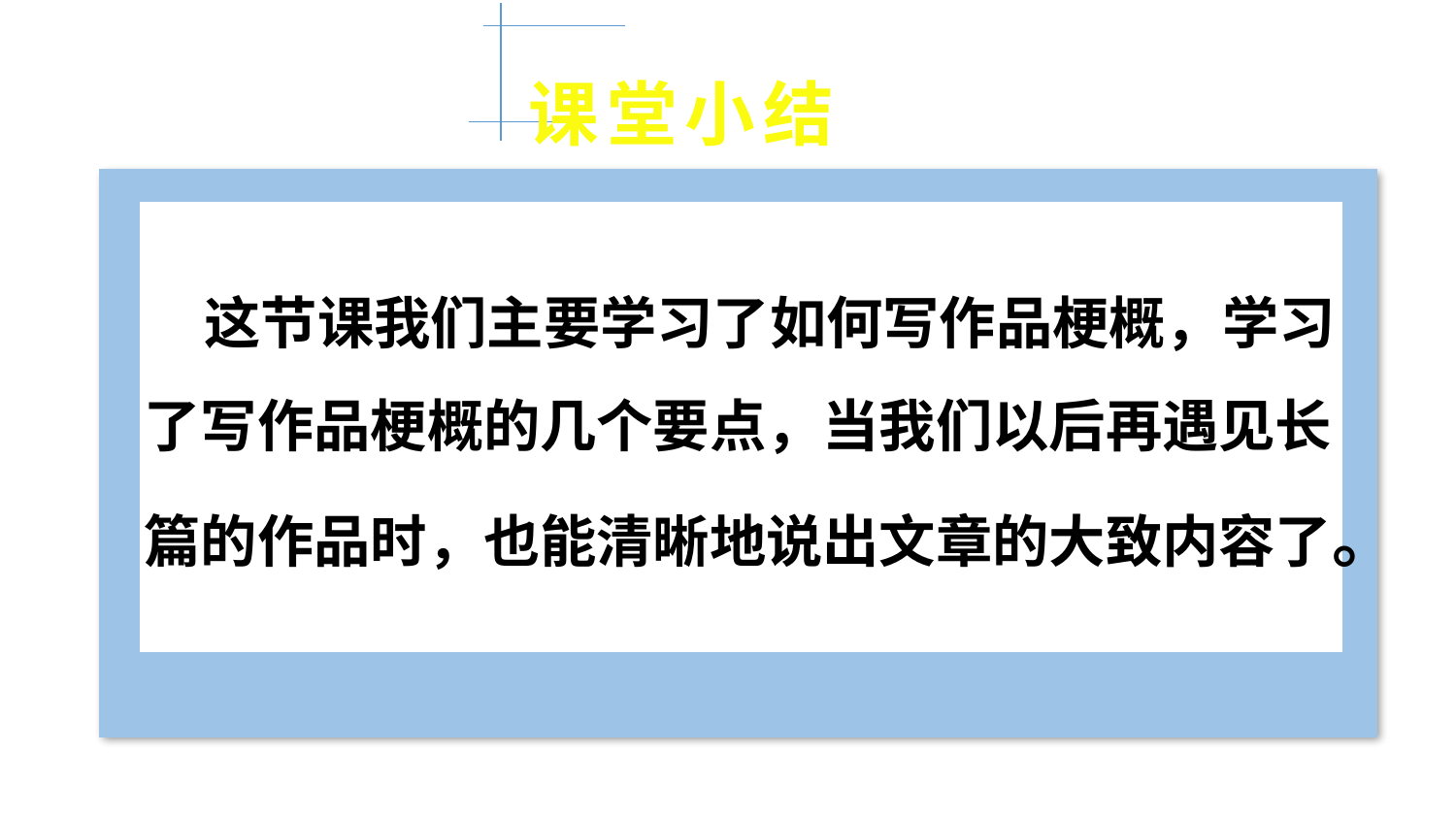

课堂小结

   这节课我们主要学习了如何写作品梗概，学习了写作品梗概的几个要点，当我们以后再遇见长篇的作品时，也能清晰地说出文章的大致内容了。